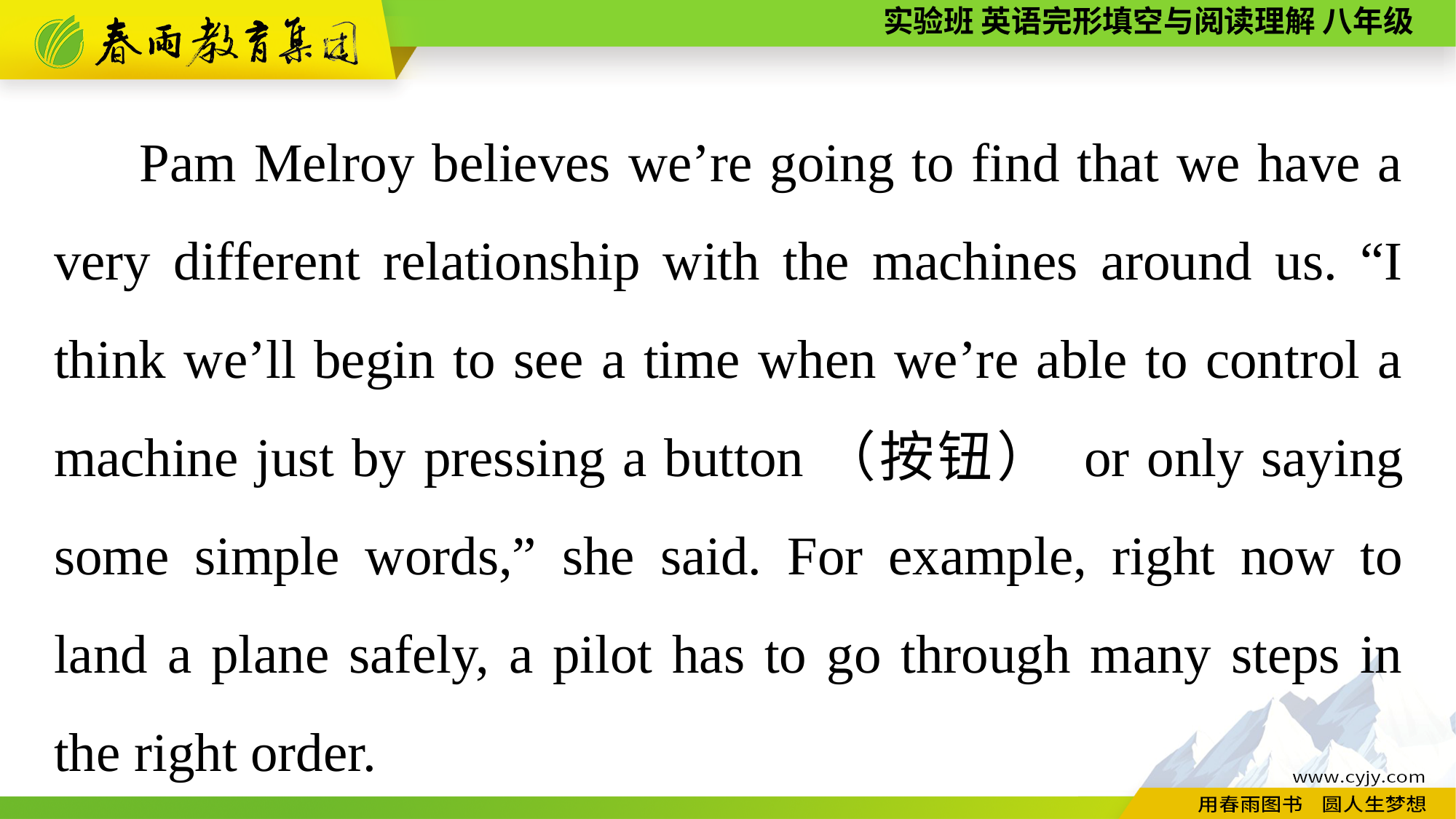

Pam Melroy believes we’re going to find that we have a very different relationship with the machines around us. “I think we’ll begin to see a time when we’re able to control a machine just by pressing a button（按钮） or only saying some simple words,” she said. For example, right now to land a plane safely, a pilot has to go through many steps in the right order.